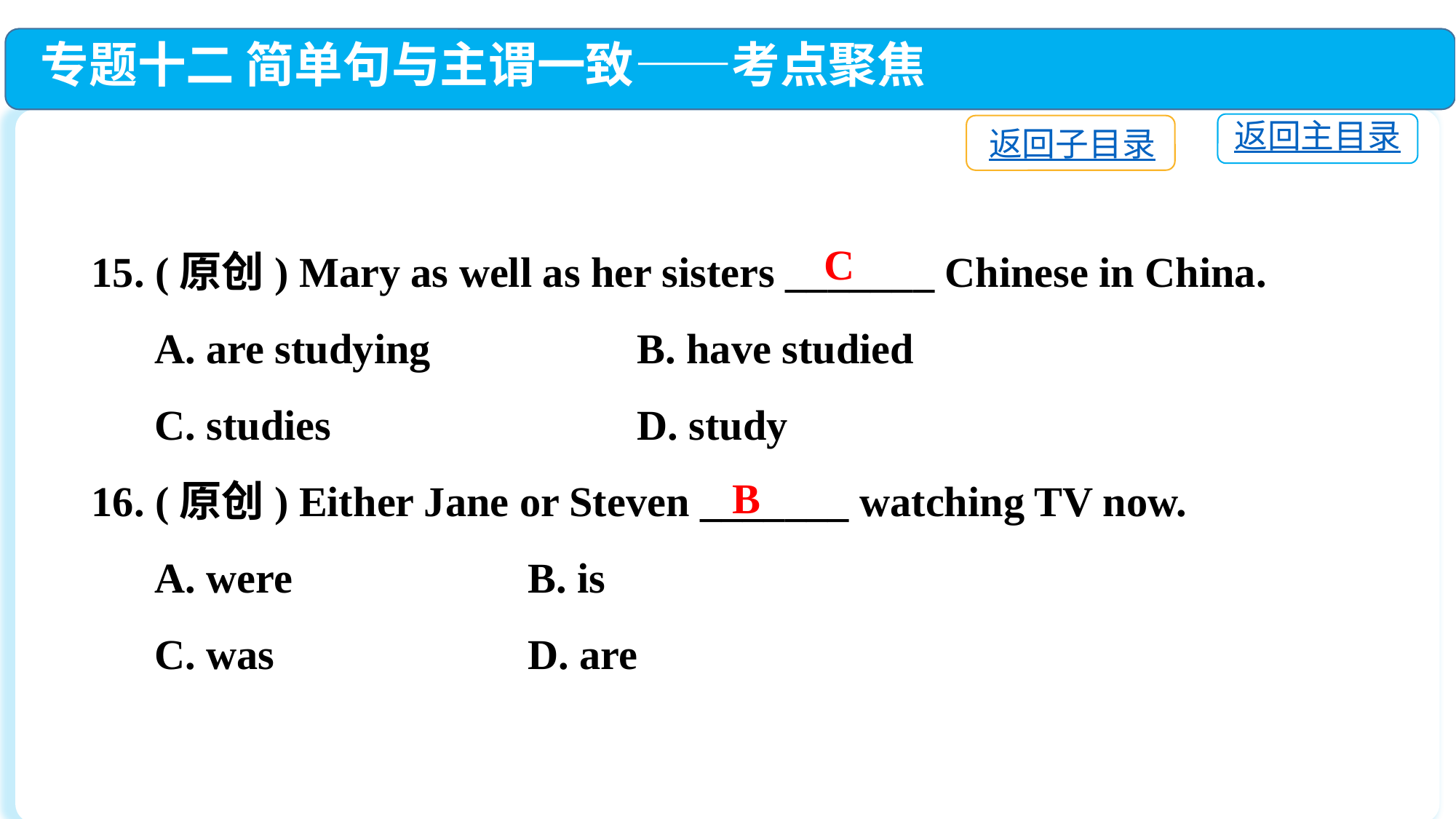

专题十二 简单句与主谓一致——考点聚焦

返回主目录

返回子目录
15. (原创) Mary as well as her sisters _______ Chinese in China.
      A. are studying　　　　	B. have studied
      C. studies　　　　　	D. study
16. (原创) Either Jane or Steven _______ watching TV now.
      A. were　　　	B. is
      C. was　　　　	D. are
C
B